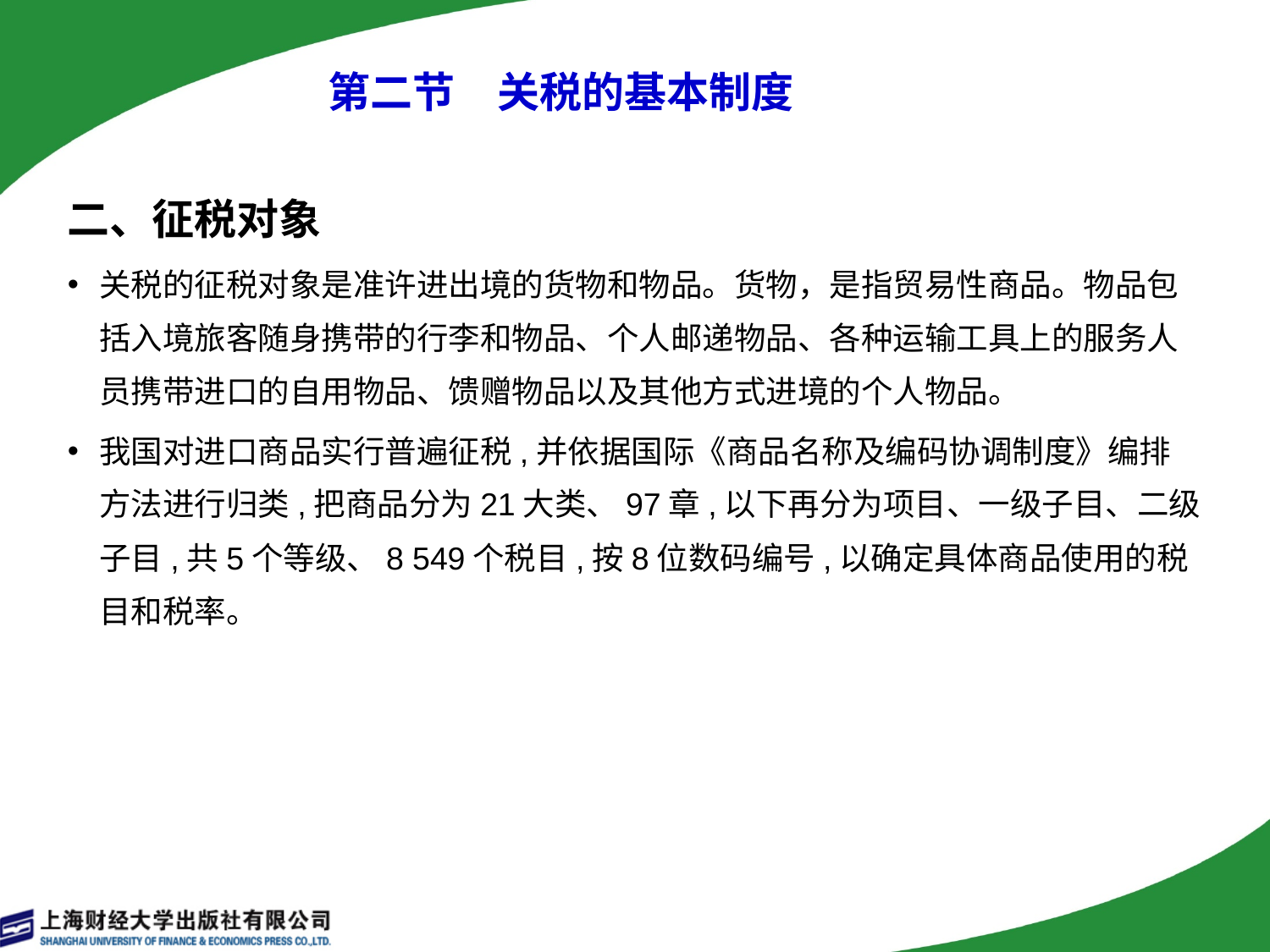

第二节　关税的基本制度
二、征税对象
关税的征税对象是准许进出境的货物和物品。货物，是指贸易性商品。物品包括入境旅客随身携带的行李和物品、个人邮递物品、各种运输工具上的服务人员携带进口的自用物品、馈赠物品以及其他方式进境的个人物品。
我国对进口商品实行普遍征税,并依据国际《商品名称及编码协调制度》编排方法进行归类,把商品分为21大类、97章,以下再分为项目、一级子目、二级子目,共5个等级、8 549个税目,按8位数码编号,以确定具体商品使用的税目和税率。